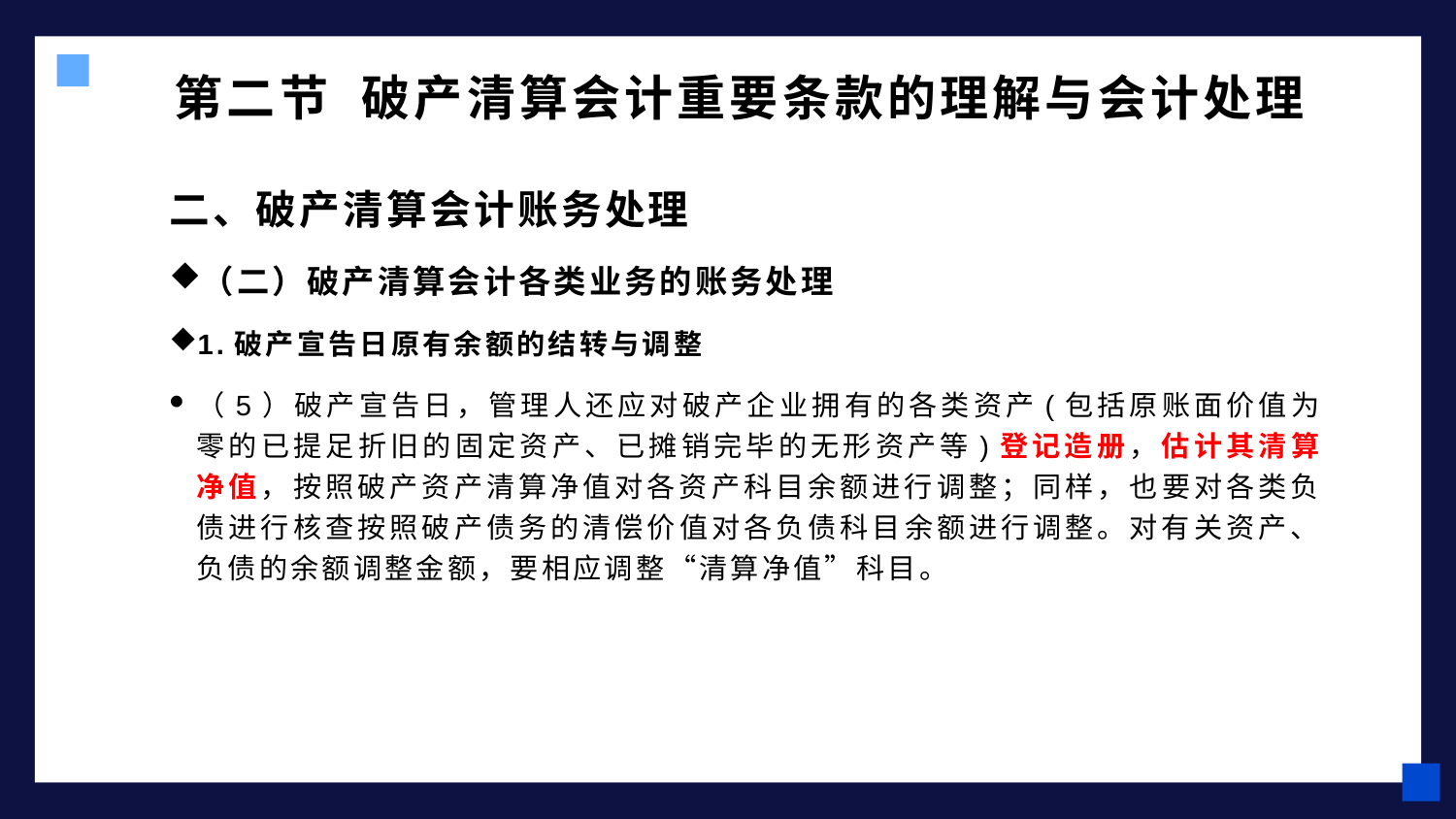

# 第二节  破产清算会计重要条款的理解与会计处理
二、破产清算会计账务处理
（二）破产清算会计各类业务的账务处理
1.破产宣告日原有余额的结转与调整
（5）破产宣告日，管理人还应对破产企业拥有的各类资产(包括原账面价值为零的已提足折旧的固定资产、已摊销完毕的无形资产等)登记造册，估计其清算净值，按照破产资产清算净值对各资产科目余额进行调整；同样，也要对各类负债进行核查按照破产债务的清偿价值对各负债科目余额进行调整。对有关资产、负债的余额调整金额，要相应调整“清算净值”科目。